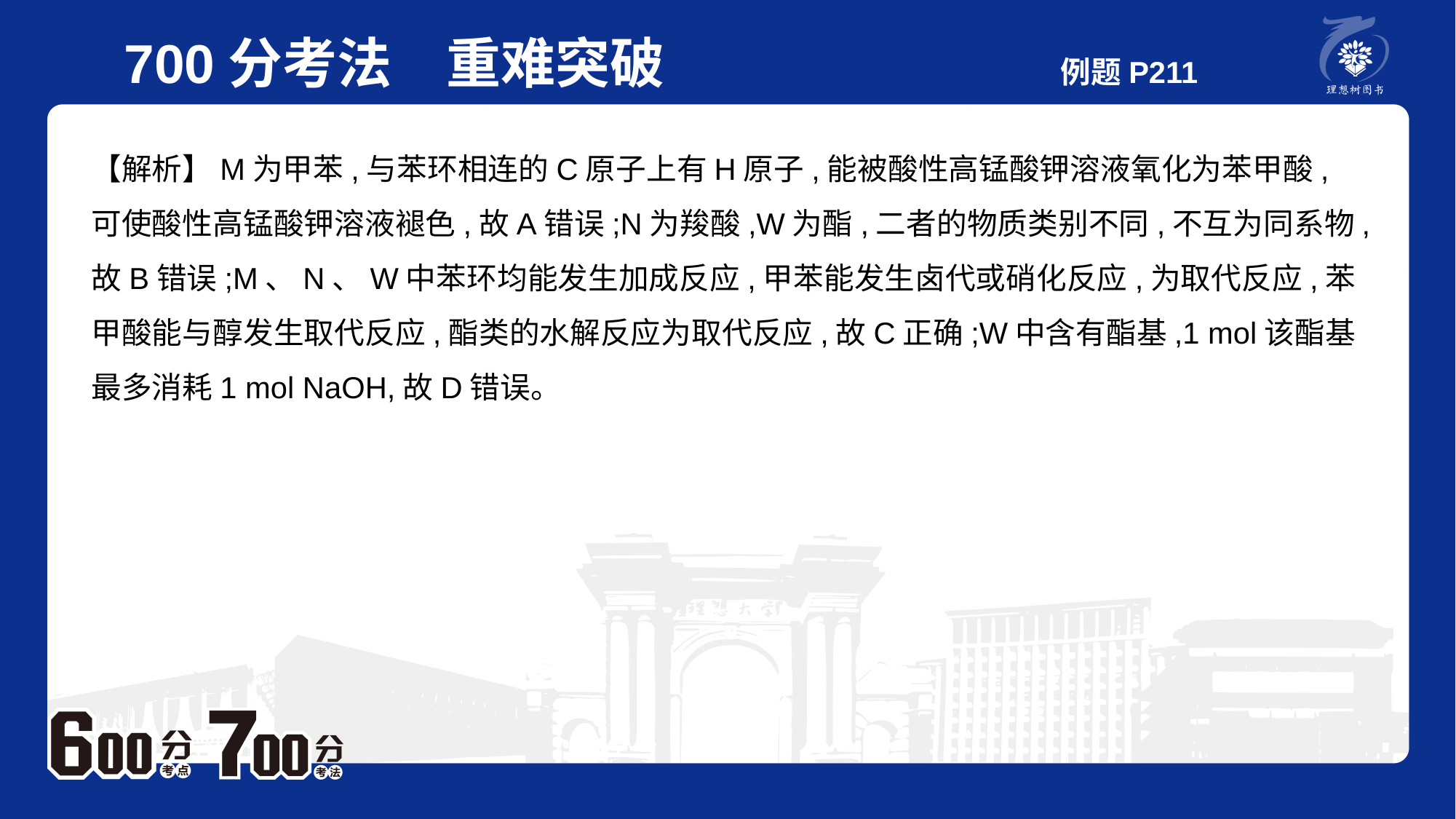

700分考法　重难突破                              　例题P211
【解析】M为甲苯,与苯环相连的C原子上有H原子,能被酸性高锰酸钾溶液氧化为苯甲酸,可使酸性高锰酸钾溶液褪色,故A错误;N为羧酸,W为酯,二者的物质类别不同,不互为同系物,故B错误;M、N、W中苯环均能发生加成反应,甲苯能发生卤代或硝化反应,为取代反应,苯甲酸能与醇发生取代反应,酯类的水解反应为取代反应,故C正确;W中含有酯基,1 mol该酯基最多消耗1 mol NaOH,故D错误。